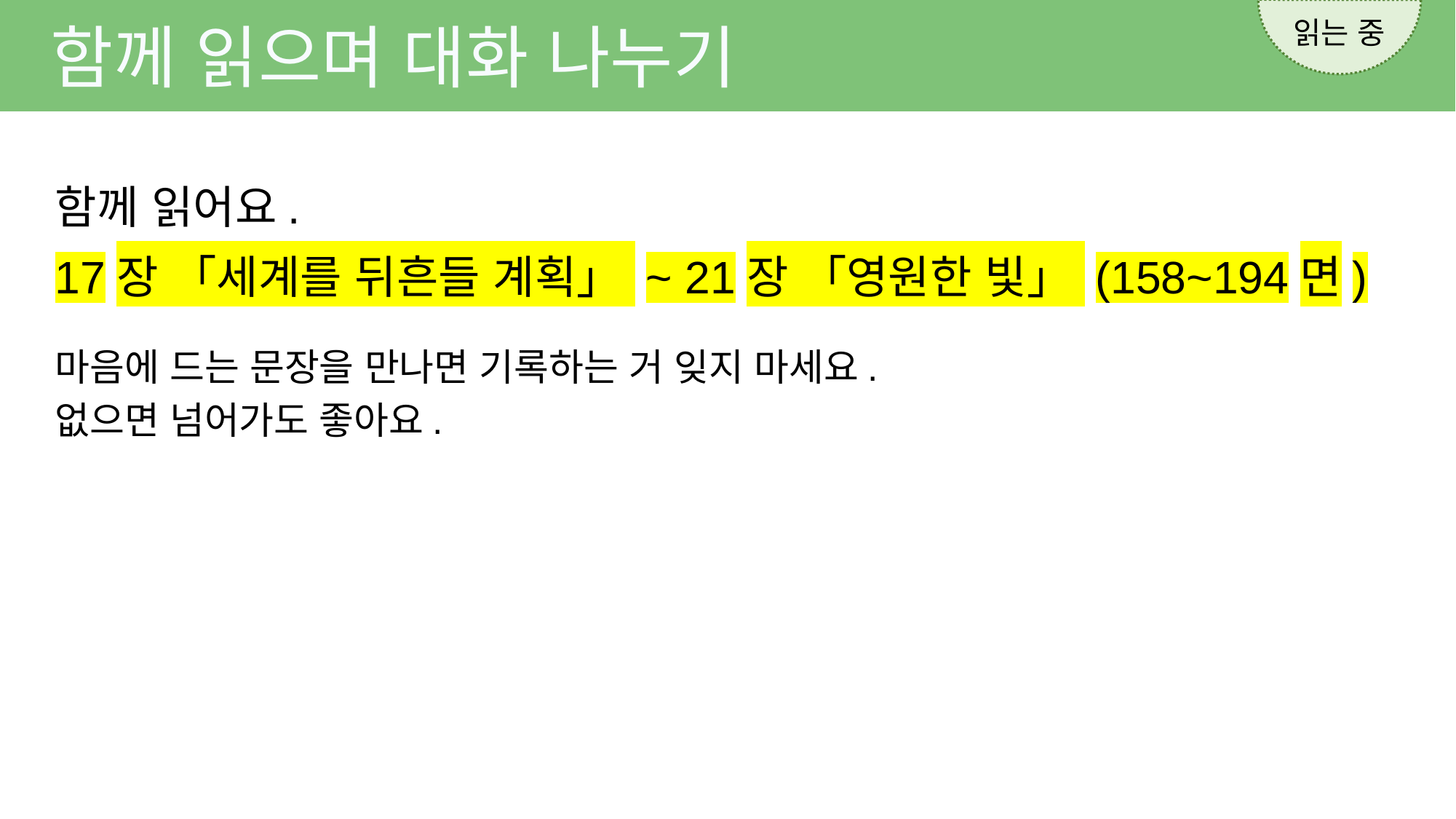

읽는 중

함께 읽으며 대화 나누기
함께 읽어요.
17장 「세계를 뒤흔들 계획」 ~ 21장 「영원한 빛」 (158~194면)

마음에 드는 문장을 만나면 기록하는 거 잊지 마세요.
없으면 넘어가도 좋아요.